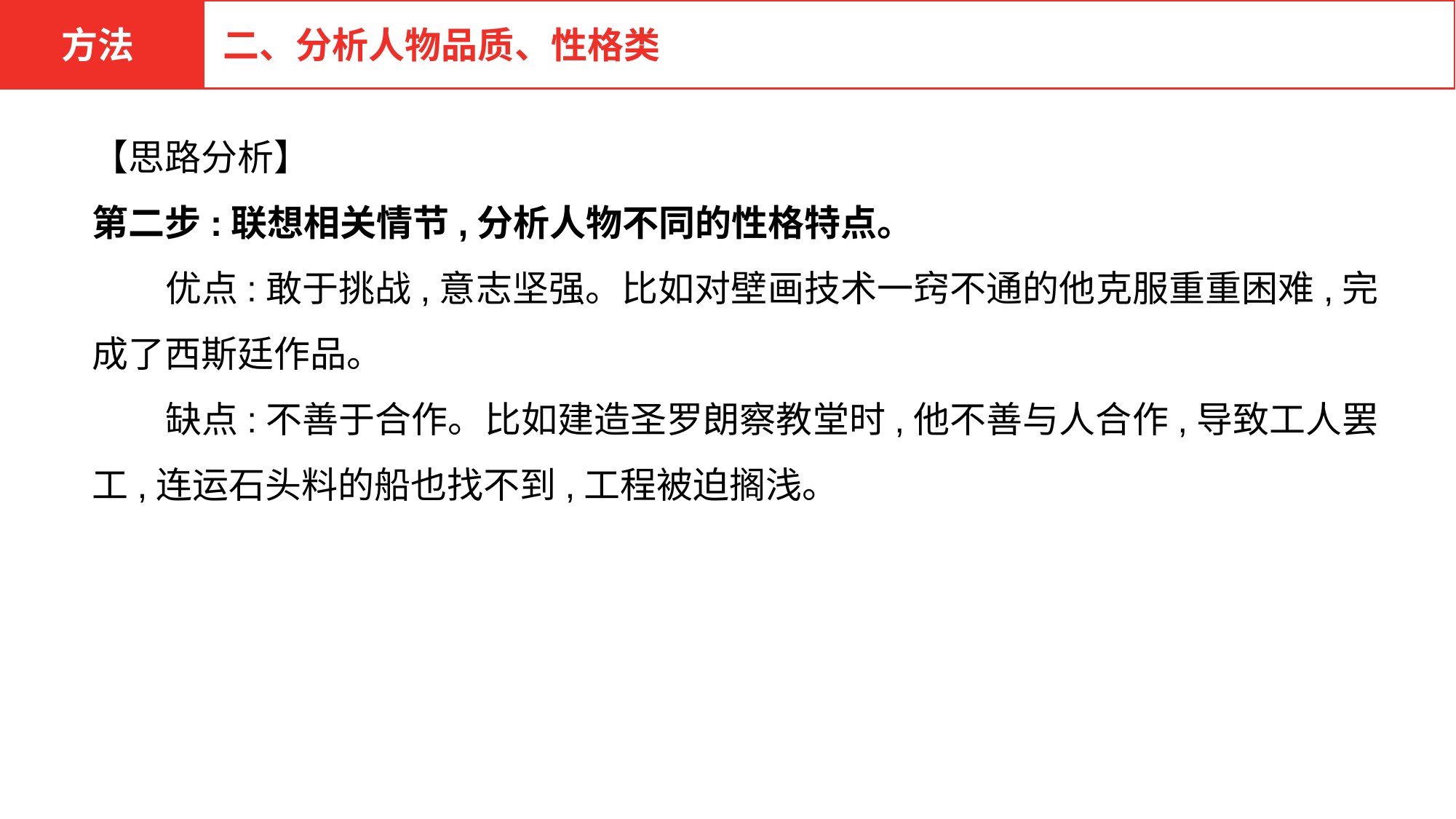

方法
二、分析人物品质、性格类
【思路分析】
第二步:联想相关情节,分析人物不同的性格特点。
　　优点:敢于挑战,意志坚强。比如对壁画技术一窍不通的他克服重重困难,完成了西斯廷作品。
　　缺点:不善于合作。比如建造圣罗朗察教堂时,他不善与人合作,导致工人罢工,连运石头料的船也找不到,工程被迫搁浅。